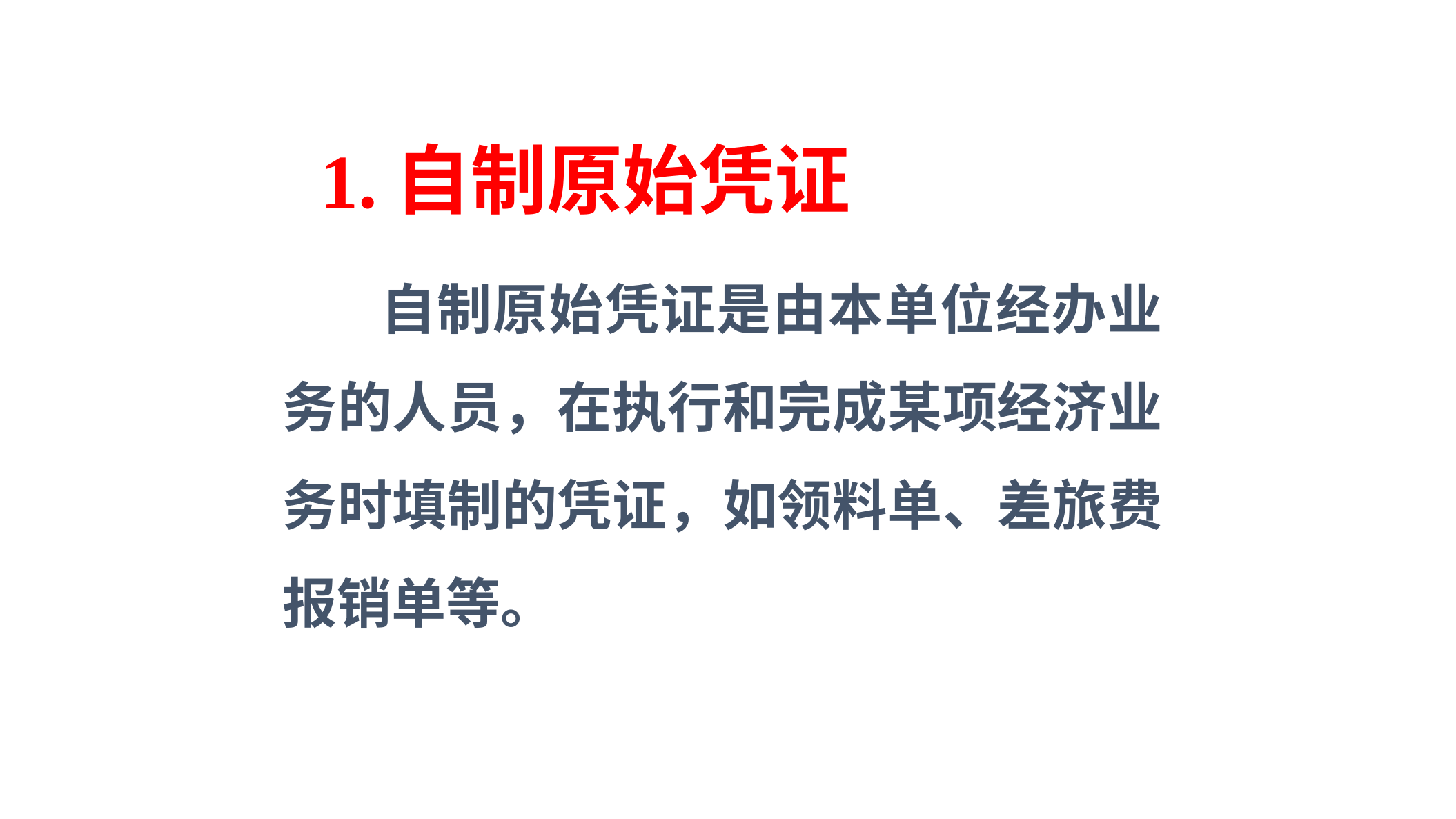

# 1.自制原始凭证
        自制原始凭证是由本单位经办业务的人员，在执行和完成某项经济业务时填制的凭证，如领料单、差旅费报销单等。